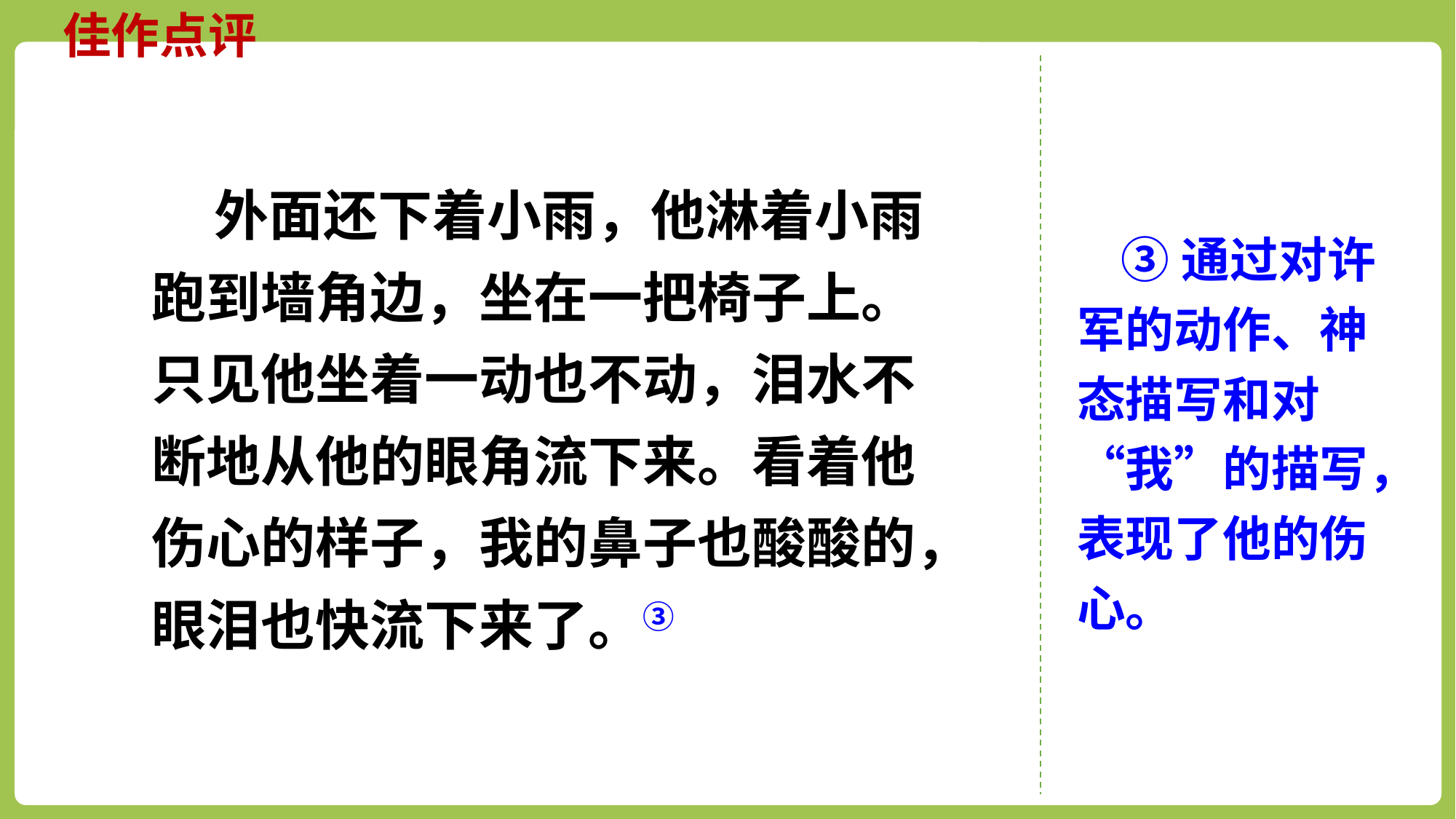

佳作点评
    外面还下着小雨，他淋着小雨跑到墙角边，坐在一把椅子上。只见他坐着一动也不动，泪水不断地从他的眼角流下来。看着他伤心的样子，我的鼻子也酸酸的，眼泪也快流下来了。③
    ③通过对许军的动作、神态描写和对“我”的描写，表现了他的伤心。